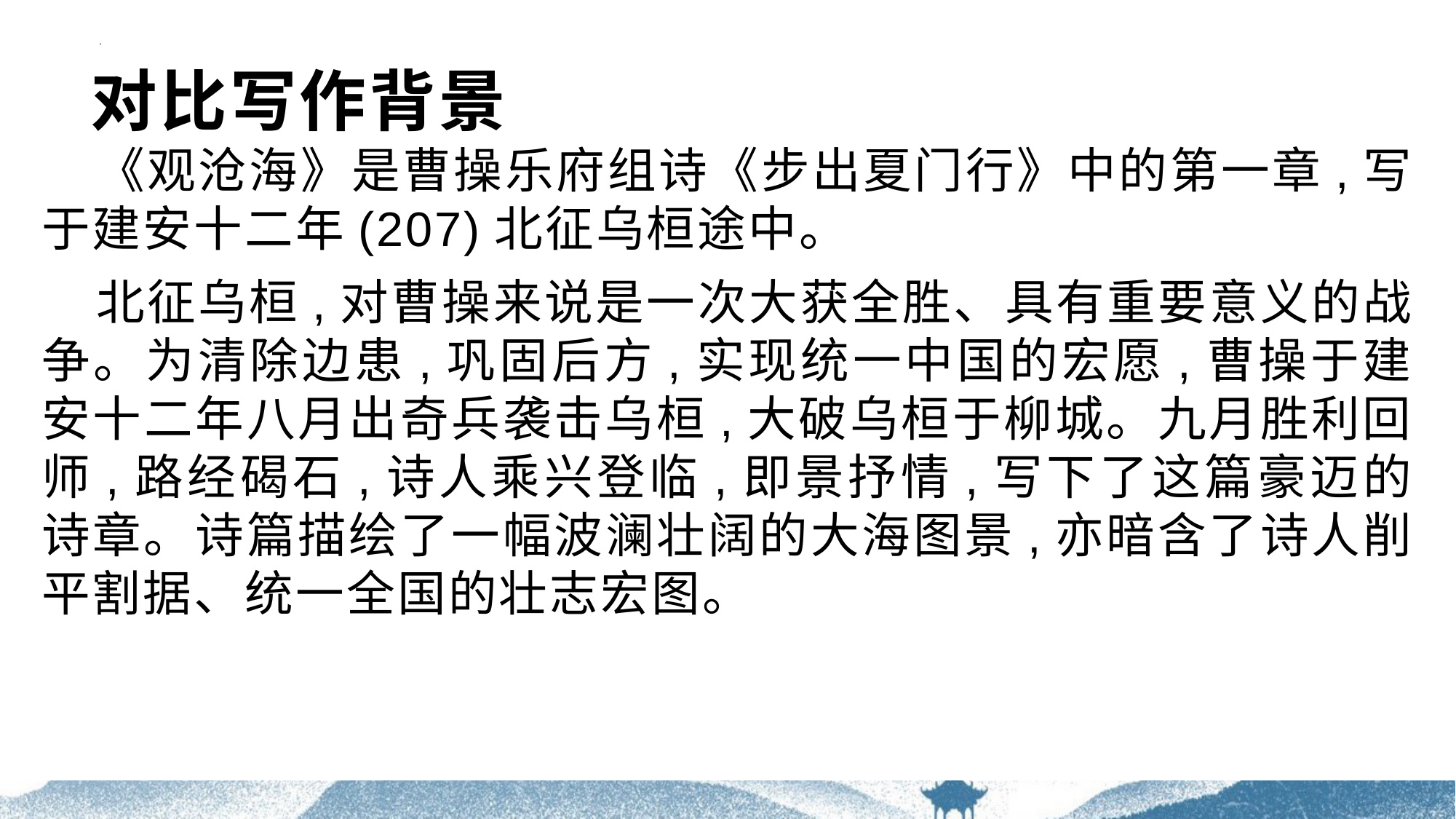

# 对比写作背景
《观沧海》是曹操乐府组诗《步出夏门行》中的第一章,写于建安十二年(207)北征乌桓途中。
北征乌桓,对曹操来说是一次大获全胜、具有重要意义的战争。为清除边患,巩固后方,实现统一中国的宏愿,曹操于建安十二年八月出奇兵袭击乌桓,大破乌桓于柳城。九月胜利回师,路经碣石,诗人乘兴登临,即景抒情,写下了这篇豪迈的诗章。诗篇描绘了一幅波澜壮阔的大海图景,亦暗含了诗人削平割据、统一全国的壮志宏图。